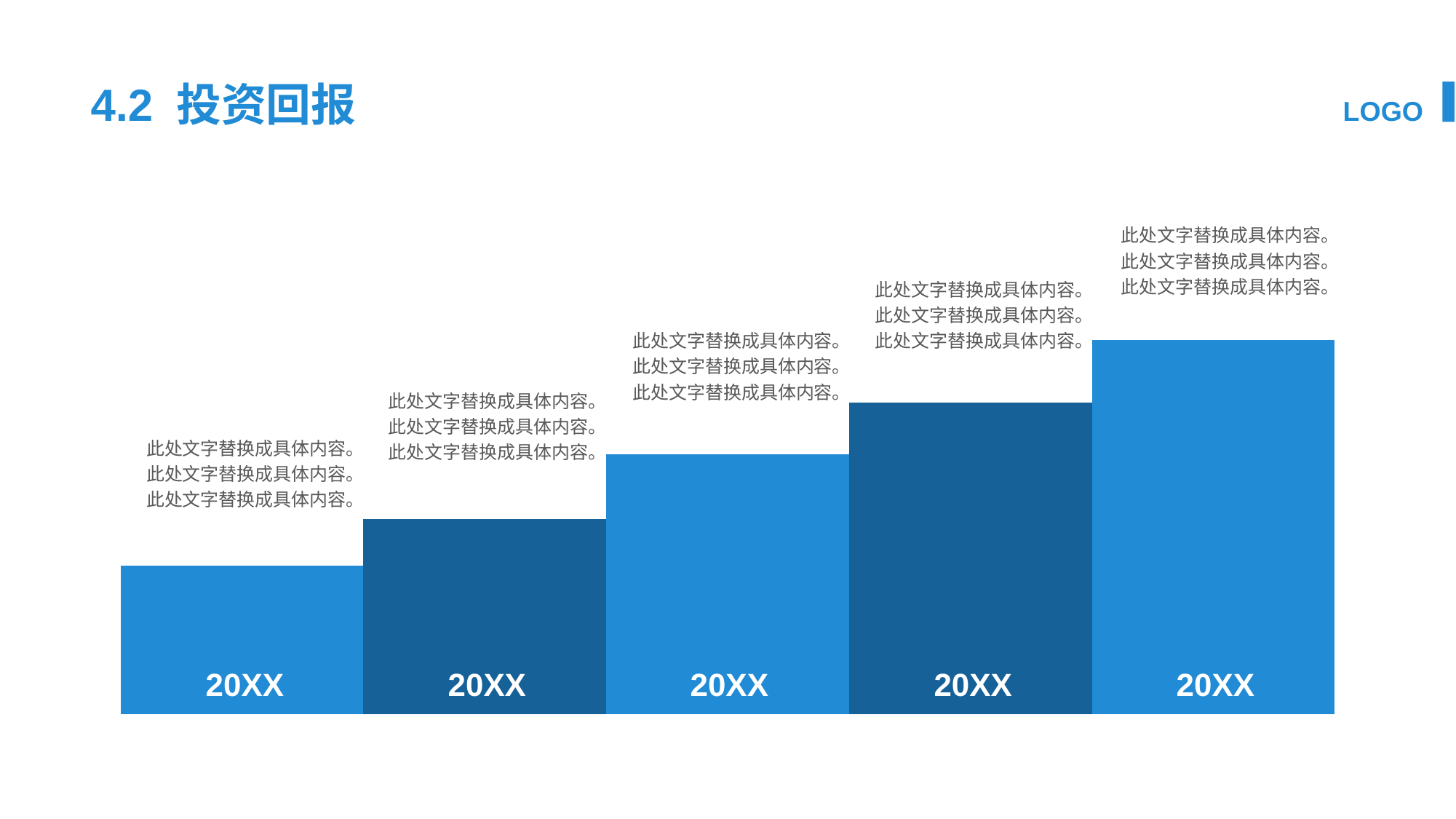

4.2 投资回报
此处文字替换成具体内容。
此处文字替换成具体内容。
此处文字替换成具体内容。

20XX
此处文字替换成具体内容。
此处文字替换成具体内容。
此处文字替换成具体内容。

20XX
此处文字替换成具体内容。
此处文字替换成具体内容。
此处文字替换成具体内容。

20XX
此处文字替换成具体内容。
此处文字替换成具体内容。
此处文字替换成具体内容。

20XX
此处文字替换成具体内容。
此处文字替换成具体内容。
此处文字替换成具体内容。

20XX